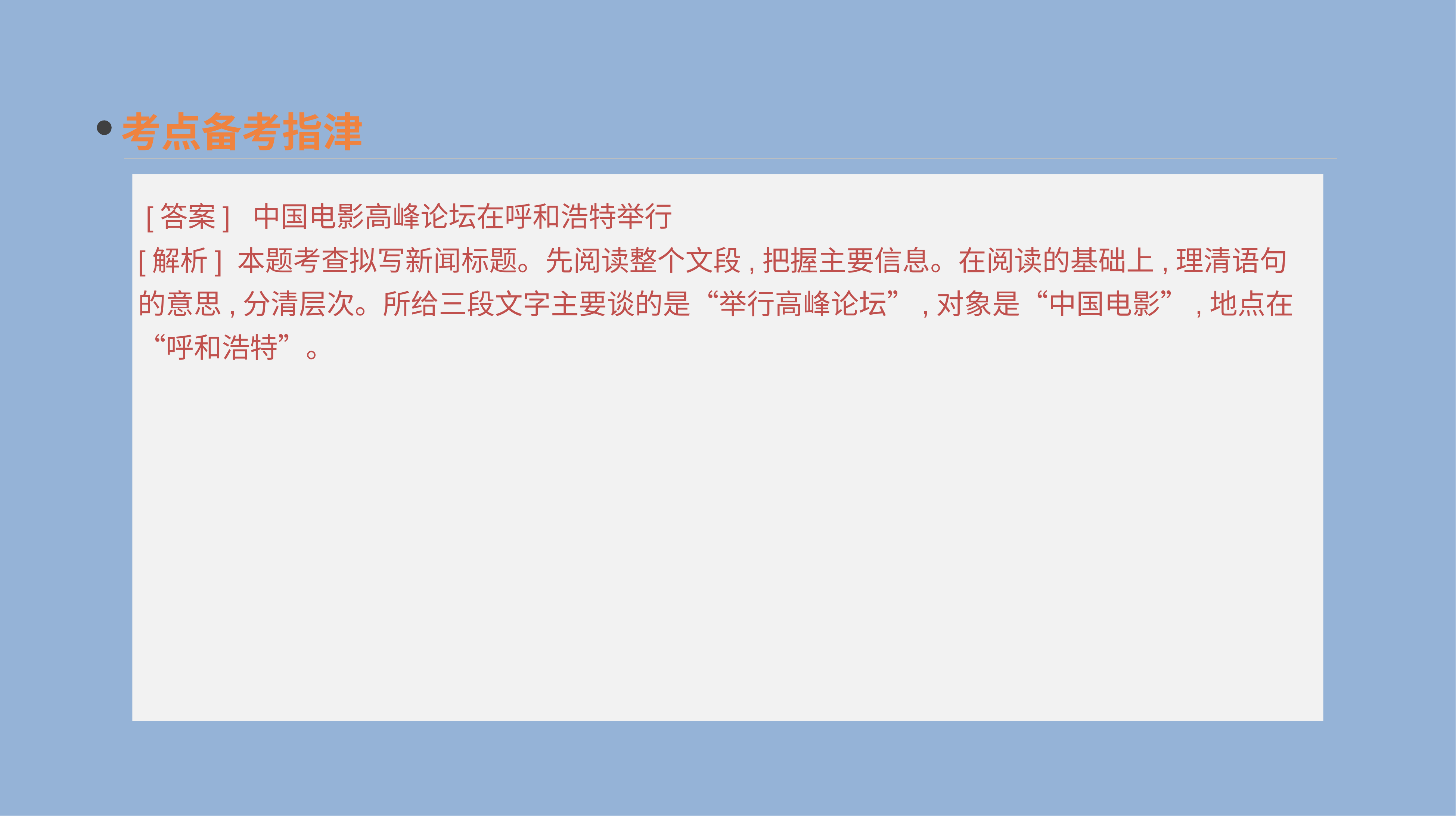

考点备考指津

 [答案]  中国电影高峰论坛在呼和浩特举行
[解析] 本题考查拟写新闻标题。先阅读整个文段,把握主要信息。在阅读的基础上,理清语句的意思,分清层次。所给三段文字主要谈的是“举行高峰论坛”,对象是“中国电影”,地点在“呼和浩特”。